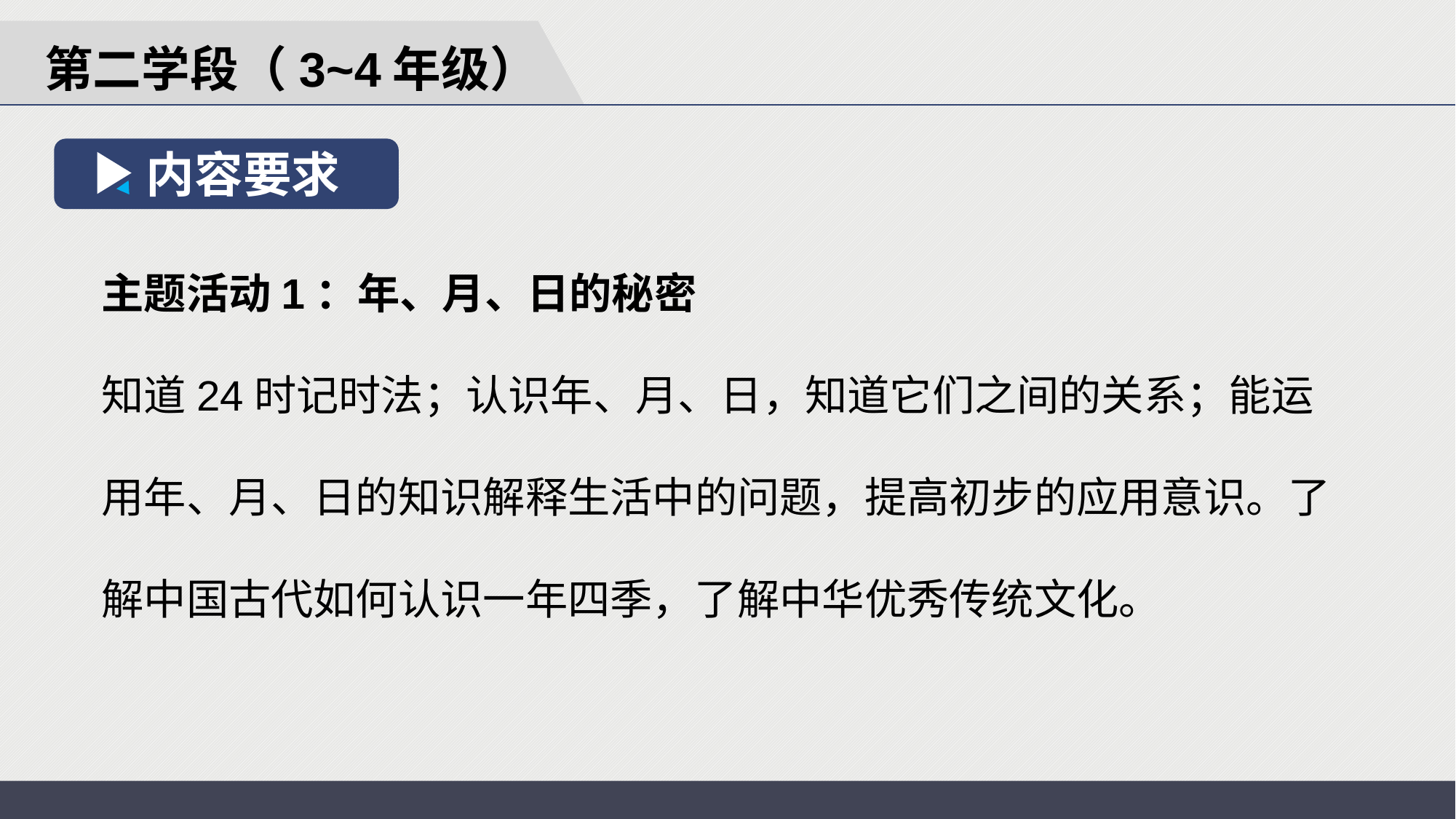

第二学段（3~4年级）
内容要求

主题活动1：年、月、日的秘密
知道24时记时法；认识年、月、日，知道它们之间的关系；能运用年、月、日的知识解释生活中的问题，提高初步的应用意识。了解中国古代如何认识一年四季，了解中华优秀传统文化。